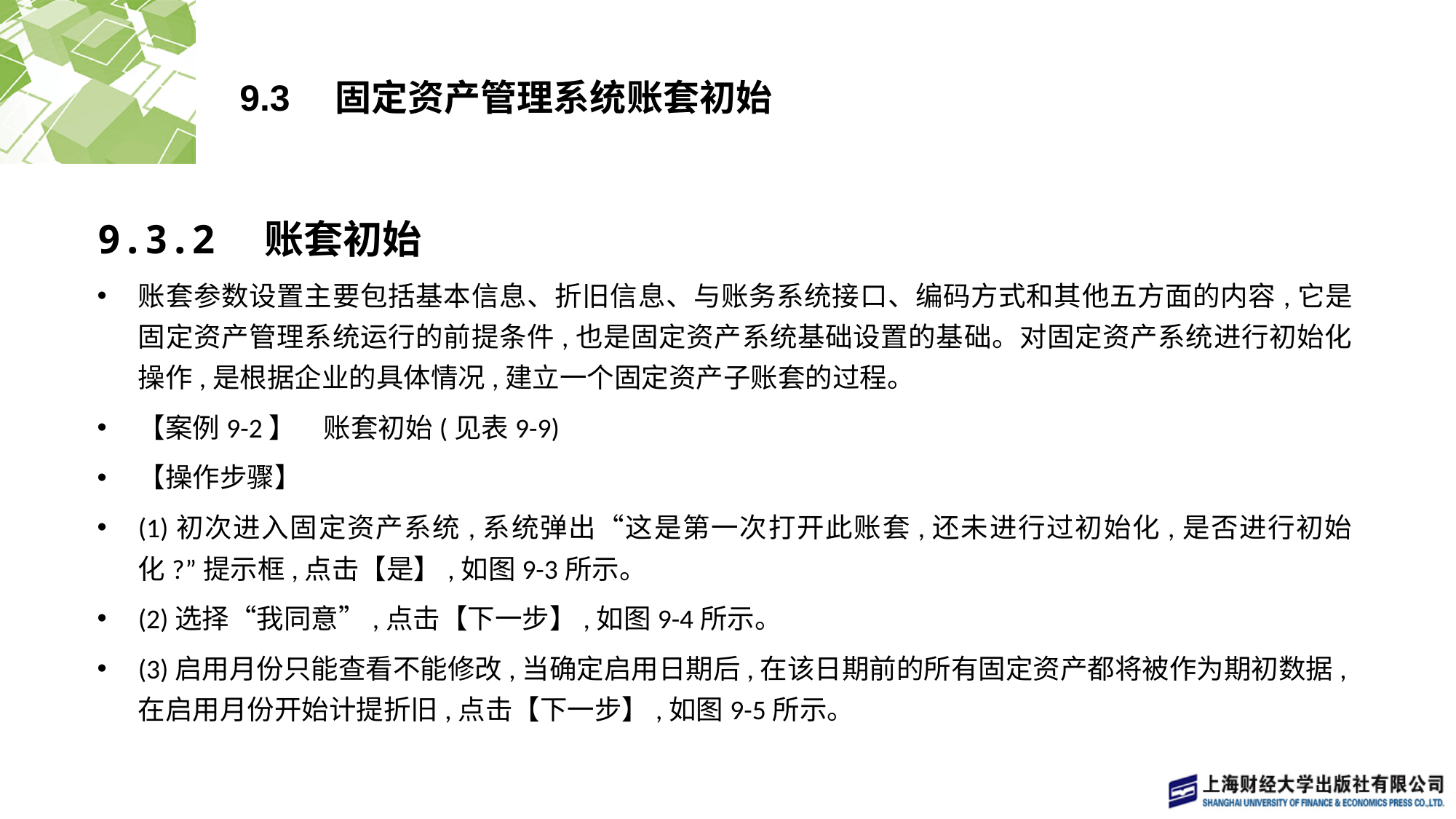

# 9.3　固定资产管理系统账套初始
9.3.2　账套初始
账套参数设置主要包括基本信息、折旧信息、与账务系统接口、编码方式和其他五方面的内容,它是固定资产管理系统运行的前提条件,也是固定资产系统基础设置的基础。对固定资产系统进行初始化操作,是根据企业的具体情况,建立一个固定资产子账套的过程。
【案例9-2】　账套初始(见表9-9)
【操作步骤】
(1)初次进入固定资产系统,系统弹出“这是第一次打开此账套,还未进行过初始化,是否进行初始化?”提示框,点击【是】,如图9-3所示。
(2)选择“我同意”,点击【下一步】,如图9-4所示。
(3)启用月份只能查看不能修改,当确定启用日期后,在该日期前的所有固定资产都将被作为期初数据,在启用月份开始计提折旧,点击【下一步】,如图9-5所示。